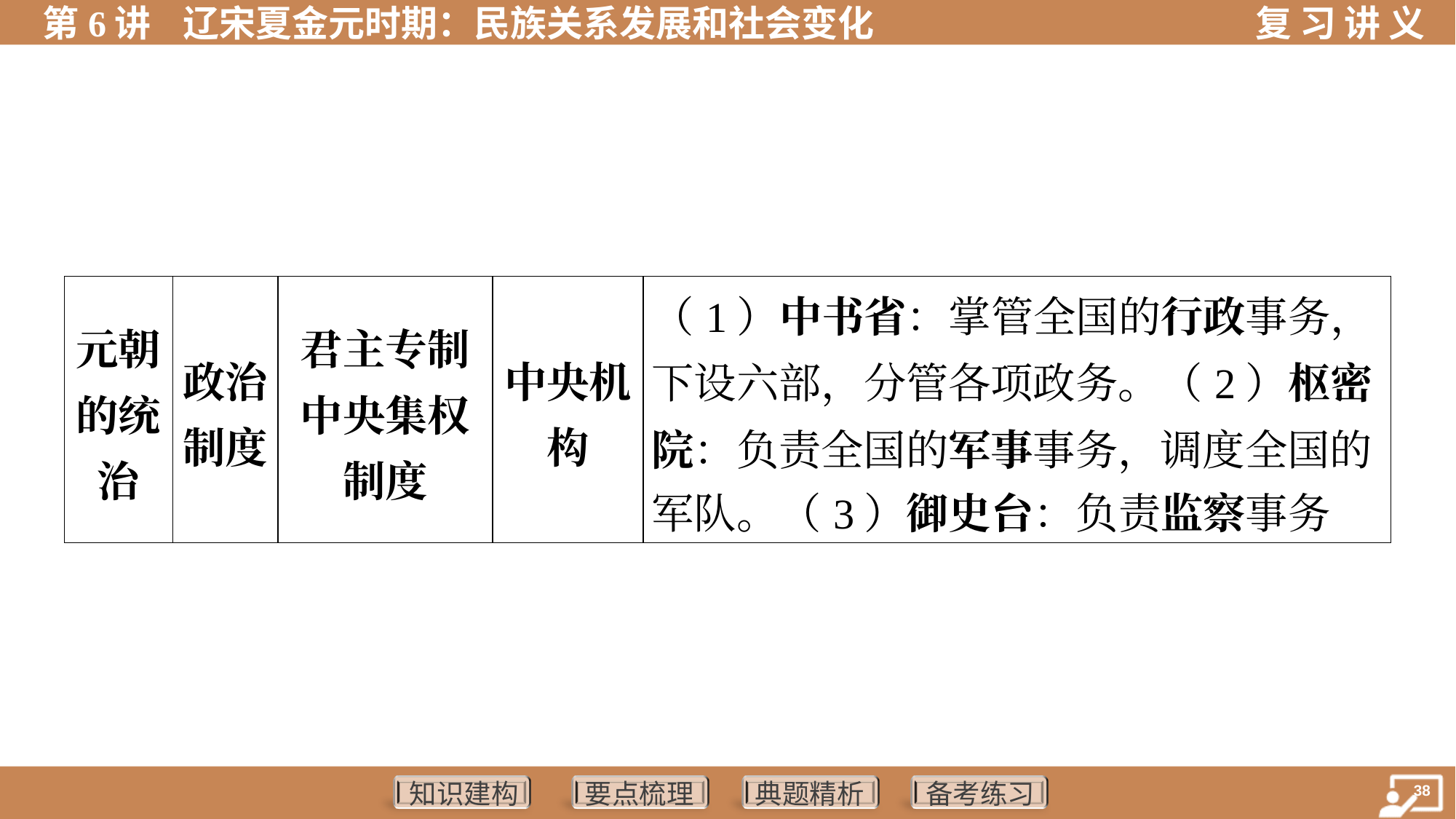

| 元朝 的统 治 | 政治 制度 | 君主专制 中央集权 制度 | 中央机 构 | （1）中书省：掌管全国的行政事务， 下设六部，分管各项政务。（2）枢密 院：负责全国的军事事务，调度全国的 军队。（3）御史台：负责监察事务 |  |  |
| --- | --- | --- | --- | --- | --- | --- |